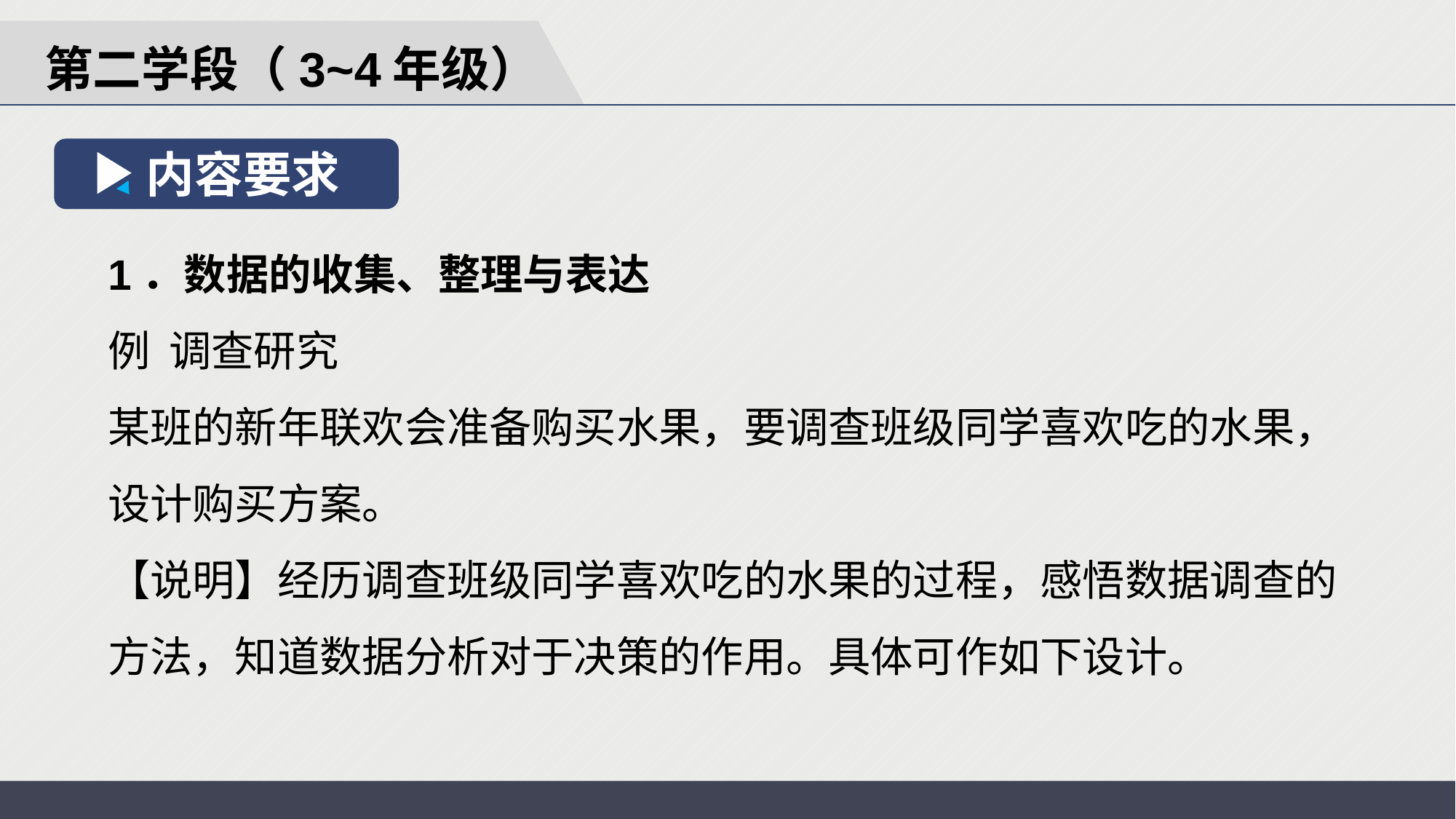

第二学段（3~4年级）
内容要求

1．数据的收集、整理与表达
例  调查研究
某班的新年联欢会准备购买水果，要调查班级同学喜欢吃的水果，设计购买方案。
【说明】经历调查班级同学喜欢吃的水果的过程，感悟数据调查的方法，知道数据分析对于决策的作用。具体可作如下设计。